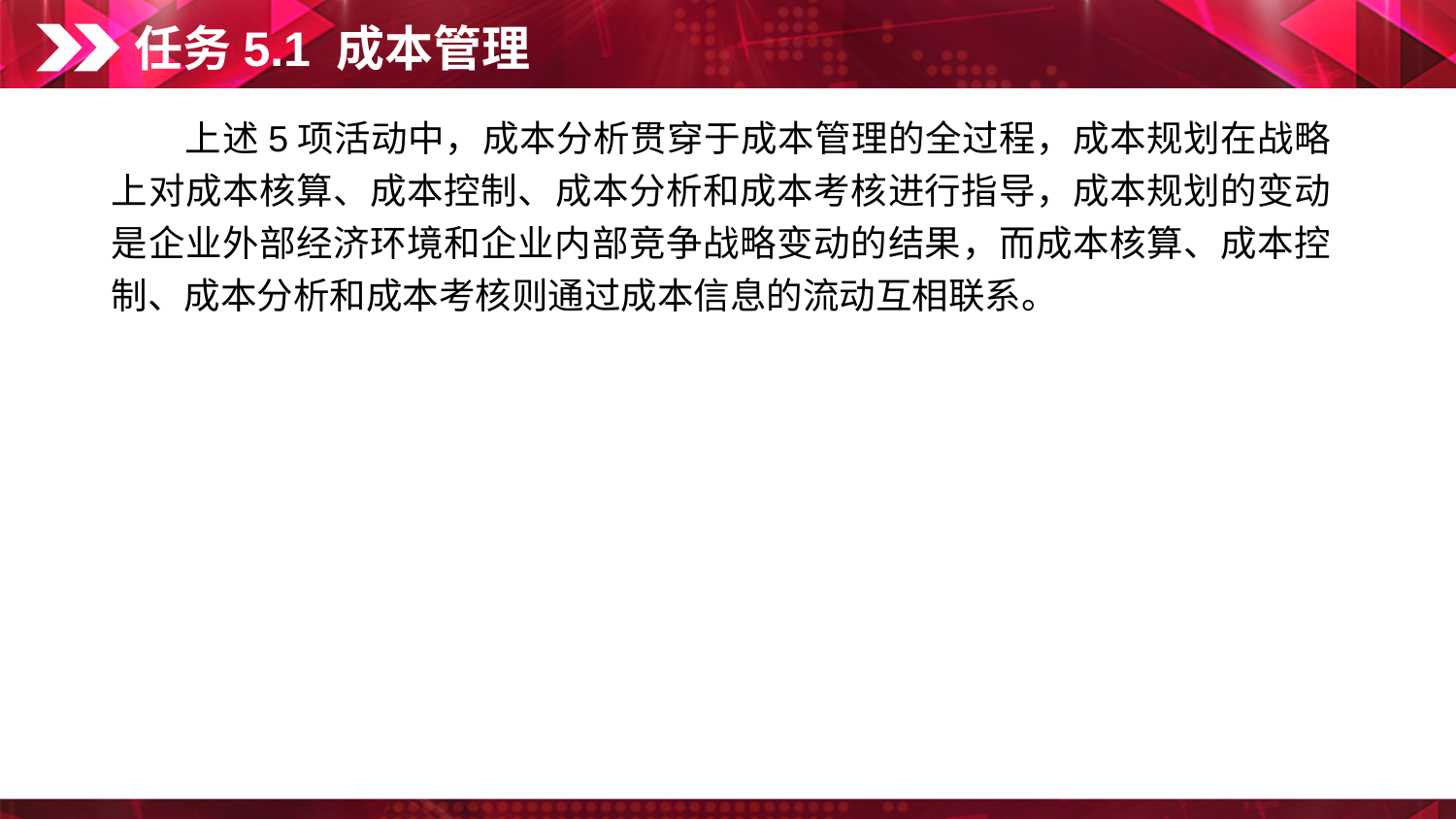

任务5.1 成本管理

　　上述5项活动中，成本分析贯穿于成本管理的全过程，成本规划在战略上对成本核算、成本控制、成本分析和成本考核进行指导，成本规划的变动是企业外部经济环境和企业内部竞争战略变动的结果，而成本核算、成本控制、成本分析和成本考核则通过成本信息的流动互相联系。